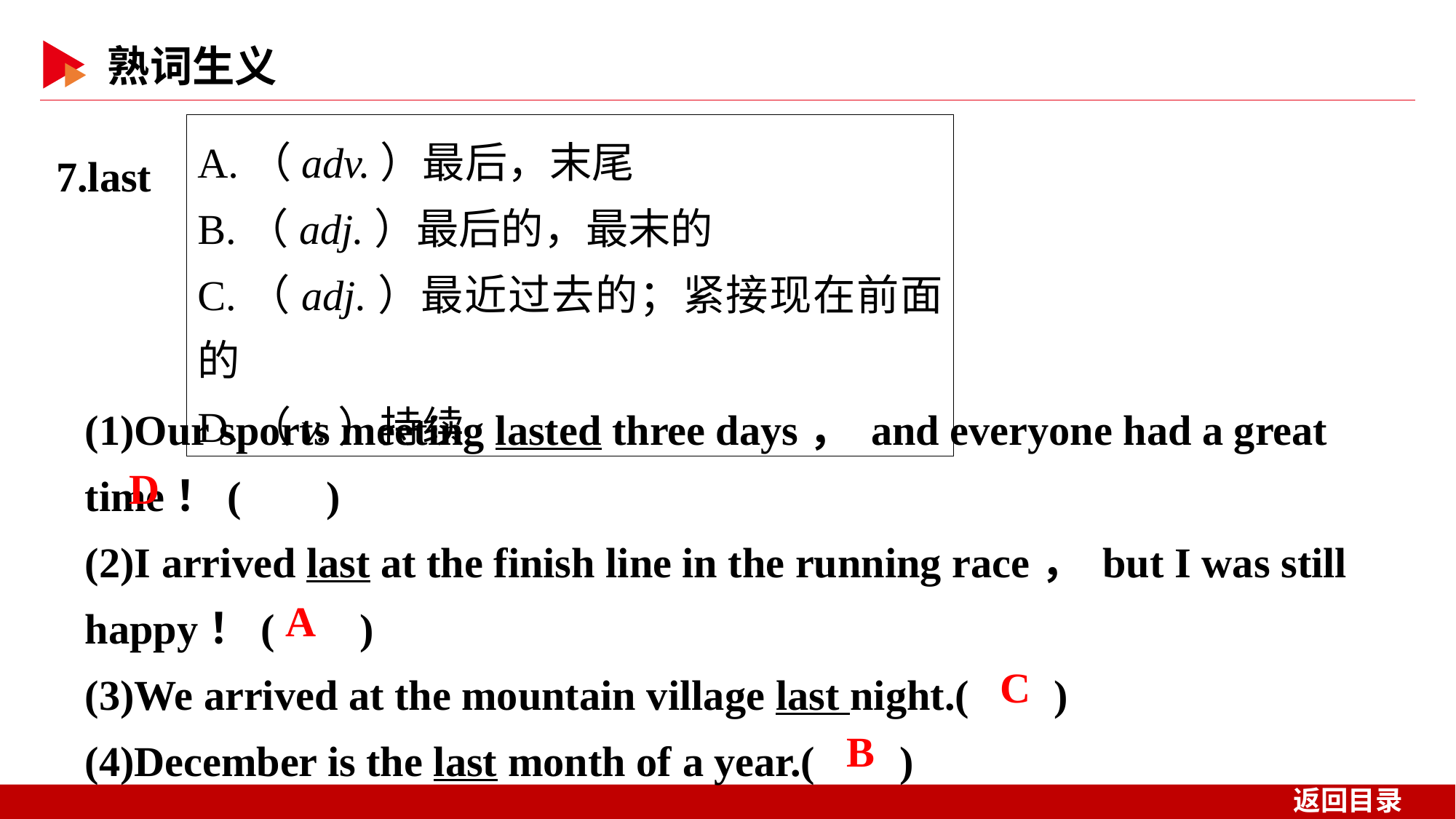

A.（adv.）最后，末尾
B.（adj.）最后的，最末的
C.（adj.）最近过去的；紧接现在前面的
D.（v.）持续
7.last
(1)Our sports meeting lasted three days， and everyone had a great time！(        )
(2)I arrived last at the finish line in the running race， but I was still happy！(        )
(3)We arrived at the mountain village last night.(        )
(4)December is the last month of a year.(        )
   D
   A
   C
   B